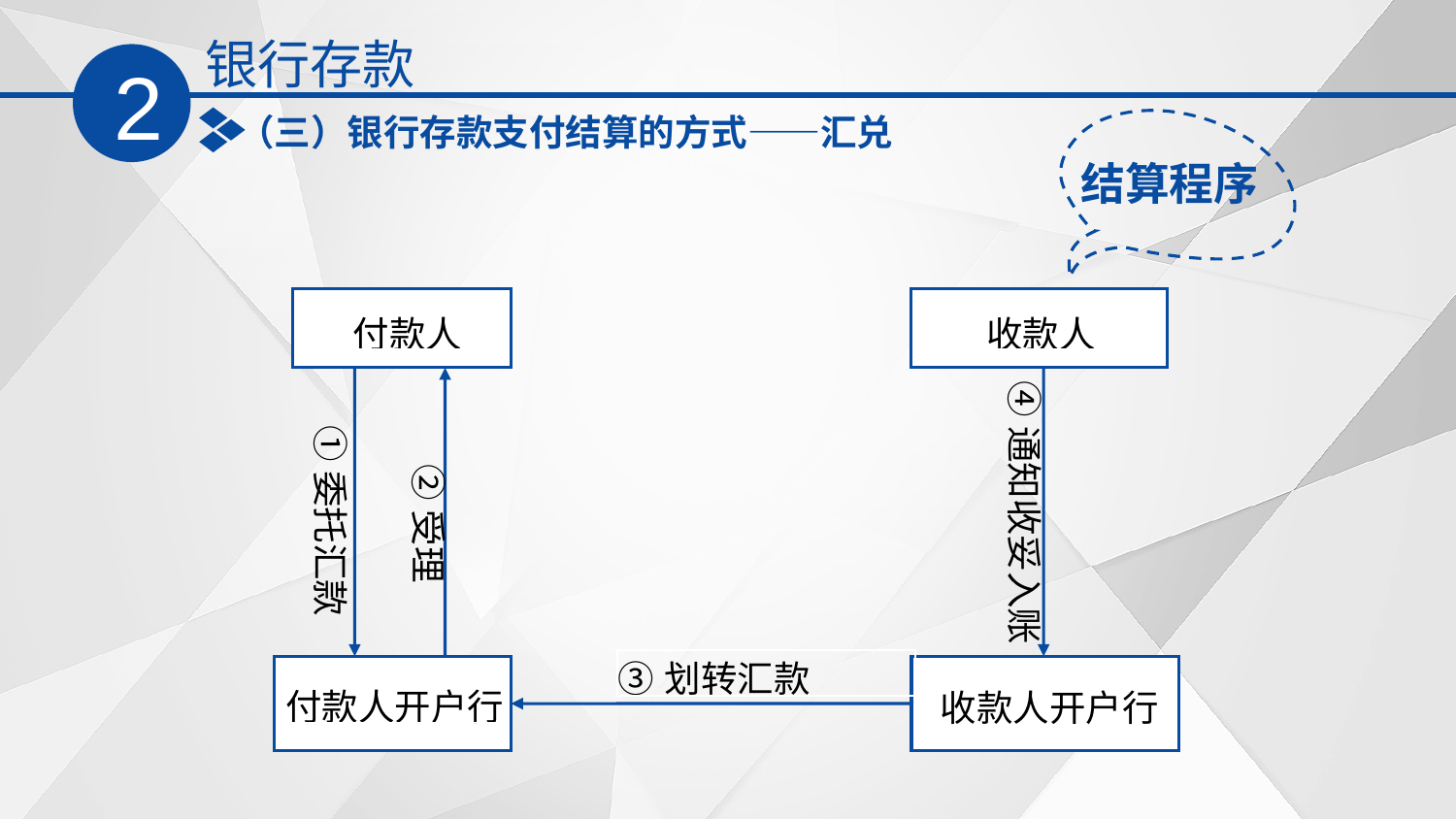

银行存款
2

（三）银行存款支付结算的方式——汇兑

结算程序

| 付款人 |
| --- |
| 收款人 |
| --- |
④通知收妥入账
①委托汇款
②受理
| ③划转汇款 |
| --- |
| 付款人开户行 |
| --- |
| 收款人开户行 |
| --- |